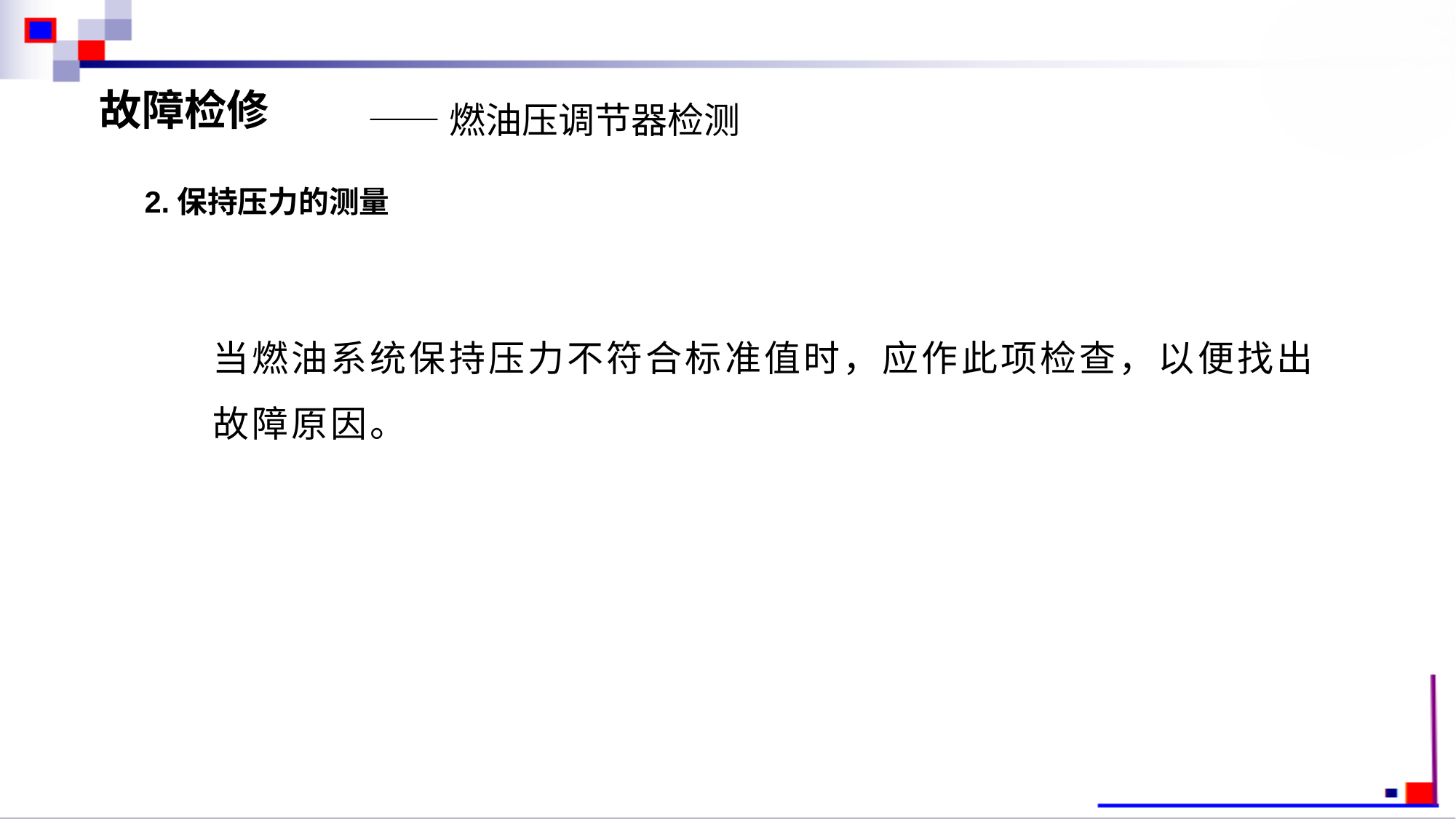

故障检修
——燃油压调节器检测
2.保持压力的测量
当燃油系统保持压力不符合标准值时，应作此项检查，以便找出故障原因。